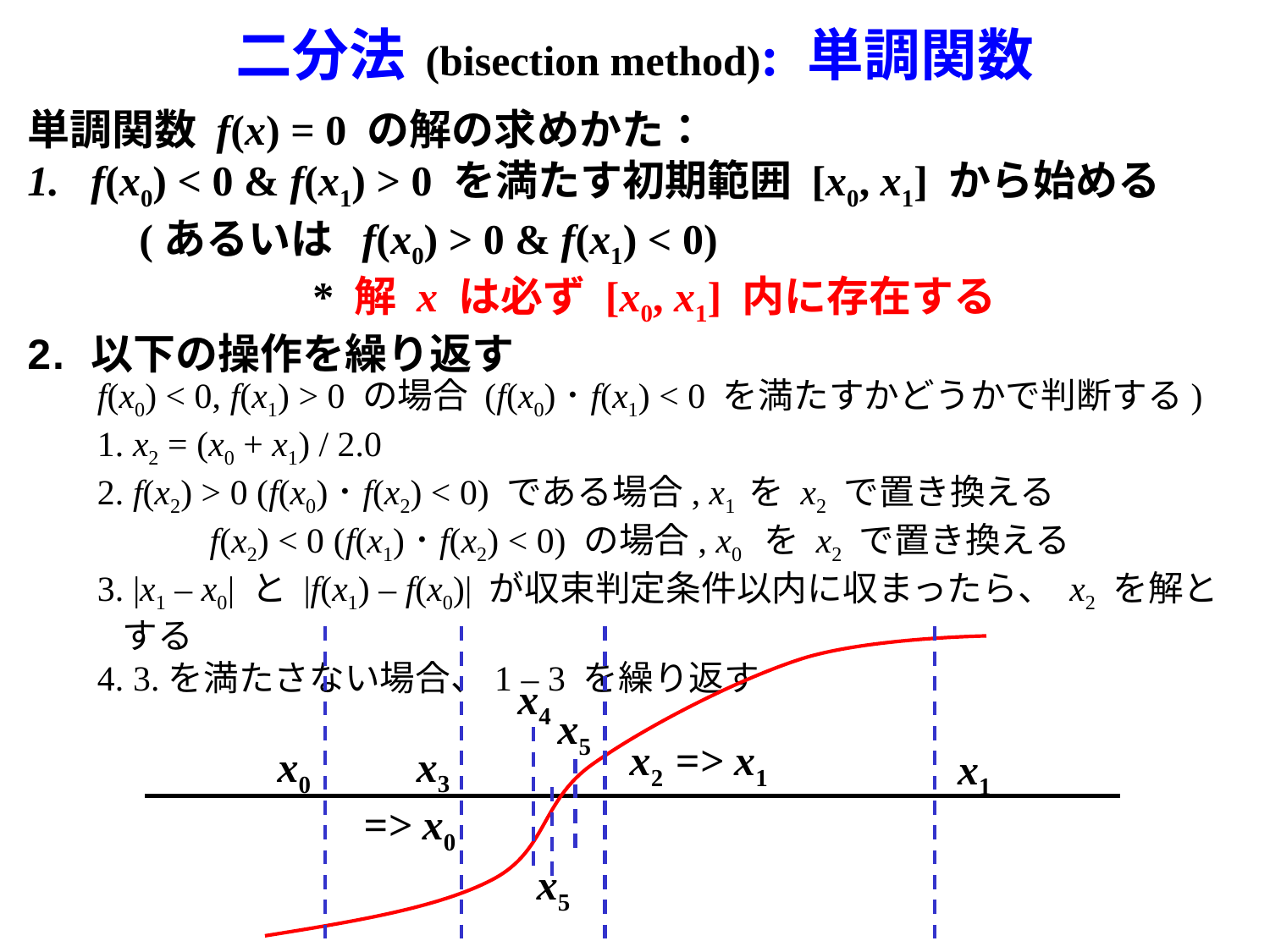

# 二分法 (bisection method): 単調関数
単調関数 f(x) = 0 の解の求めかた：
f(x0) < 0 & f(x1) > 0 を満たす初期範囲 [x0, x1] から始める
    (あるいは  f(x0) > 0 & f(x1) < 0)
　　　　　* 解 x は必ず [x0, x1] 内に存在する
以下の操作を繰り返す
f(x0) < 0, f(x1) > 0 の場合 (f(x0)･f(x1) < 0 を満たすかどうかで判断する)
 x2 = (x0 + x1) / 2.0
 f(x2) > 0 (f(x0)･f(x2) < 0) である場合, x1 を x2 で置き換える
 　　f(x2) < 0 (f(x1)･f(x2) < 0) の場合, x0  を x2 で置き換える
 |x1 – x0| と |f(x1) – f(x0)| が収束判定条件以内に収まったら、 x2 を解とする
 3.を満たさない場合、1 – 3 を繰り返す

x4
x5
x2  => x1
     x3
=> x0
x0
x1
x5